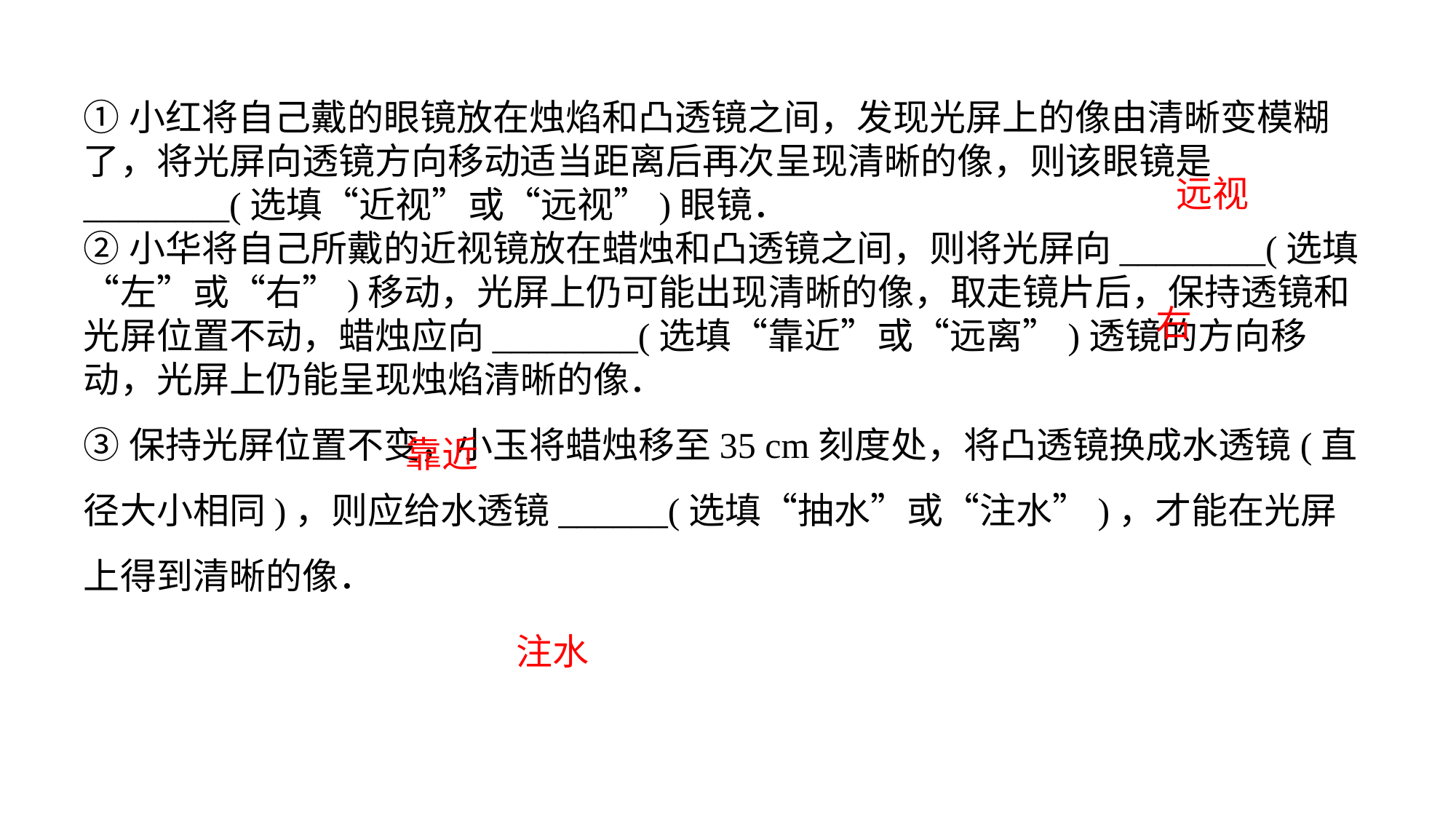

①小红将自己戴的眼镜放在烛焰和凸透镜之间，发现光屏上的像由清晰变模糊了，将光屏向透镜方向移动适当距离后再次呈现清晰的像，则该眼镜是________(选填“近视”或“远视”)眼镜．②小华将自己所戴的近视镜放在蜡烛和凸透镜之间，则将光屏向________(选填“左”或“右”)移动，光屏上仍可能出现清晰的像，取走镜片后，保持透镜和光屏位置不动，蜡烛应向________(选填“靠近”或“远离”)透镜的方向移动，光屏上仍能呈现烛焰清晰的像．③保持光屏位置不变，小玉将蜡烛移至35 cm刻度处，将凸透镜换成水透镜(直径大小相同)，则应给水透镜______(选填“抽水”或“注水”)，才能在光屏上得到清晰的像．
远视
右
靠近
注水